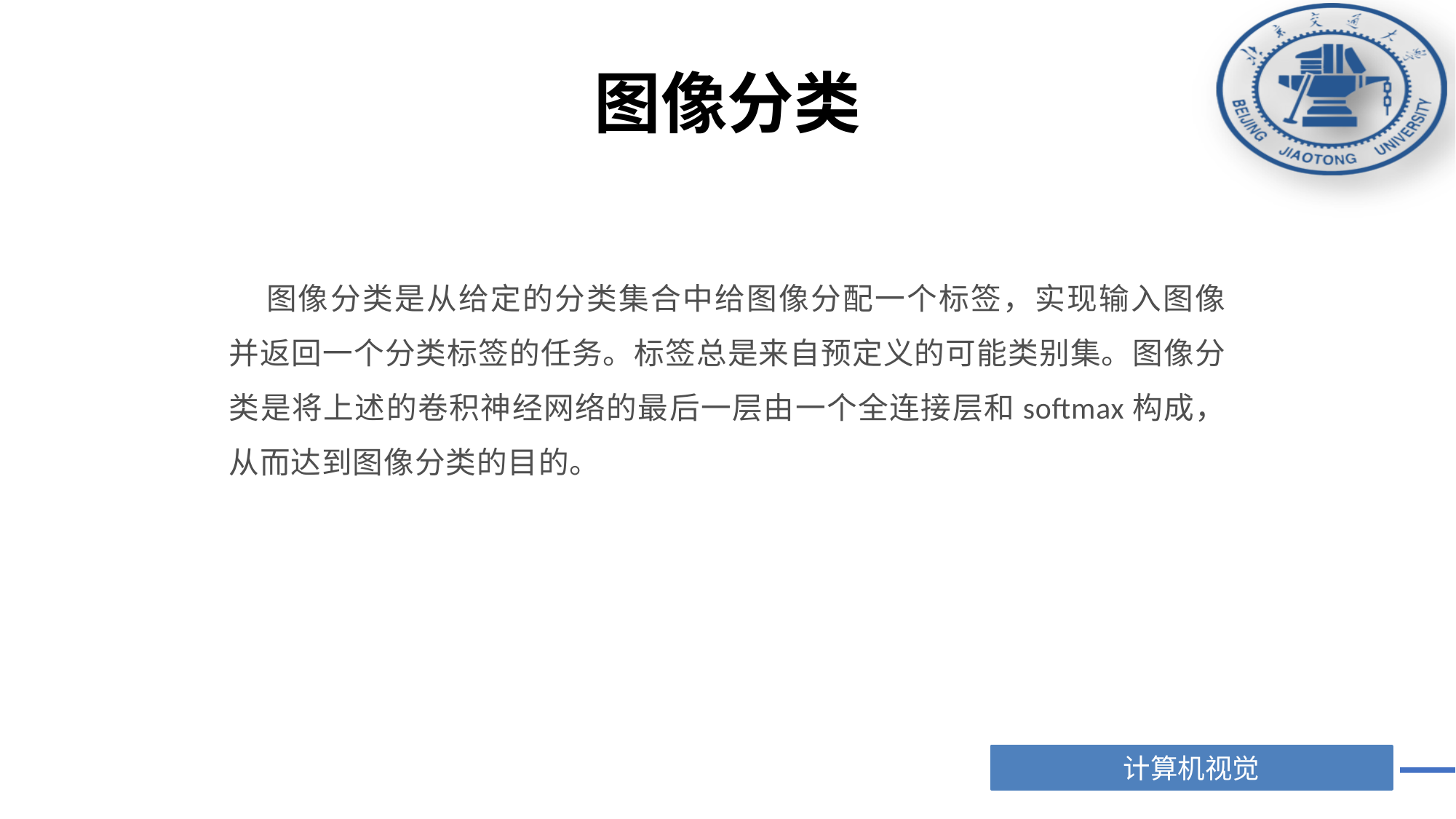

# 图像分类
图像分类是从给定的分类集合中给图像分配一个标签，实现输入图像并返回一个分类标签的任务。标签总是来自预定义的可能类别集。图像分类是将上述的卷积神经网络的最后一层由一个全连接层和softmax构成，从而达到图像分类的目的。